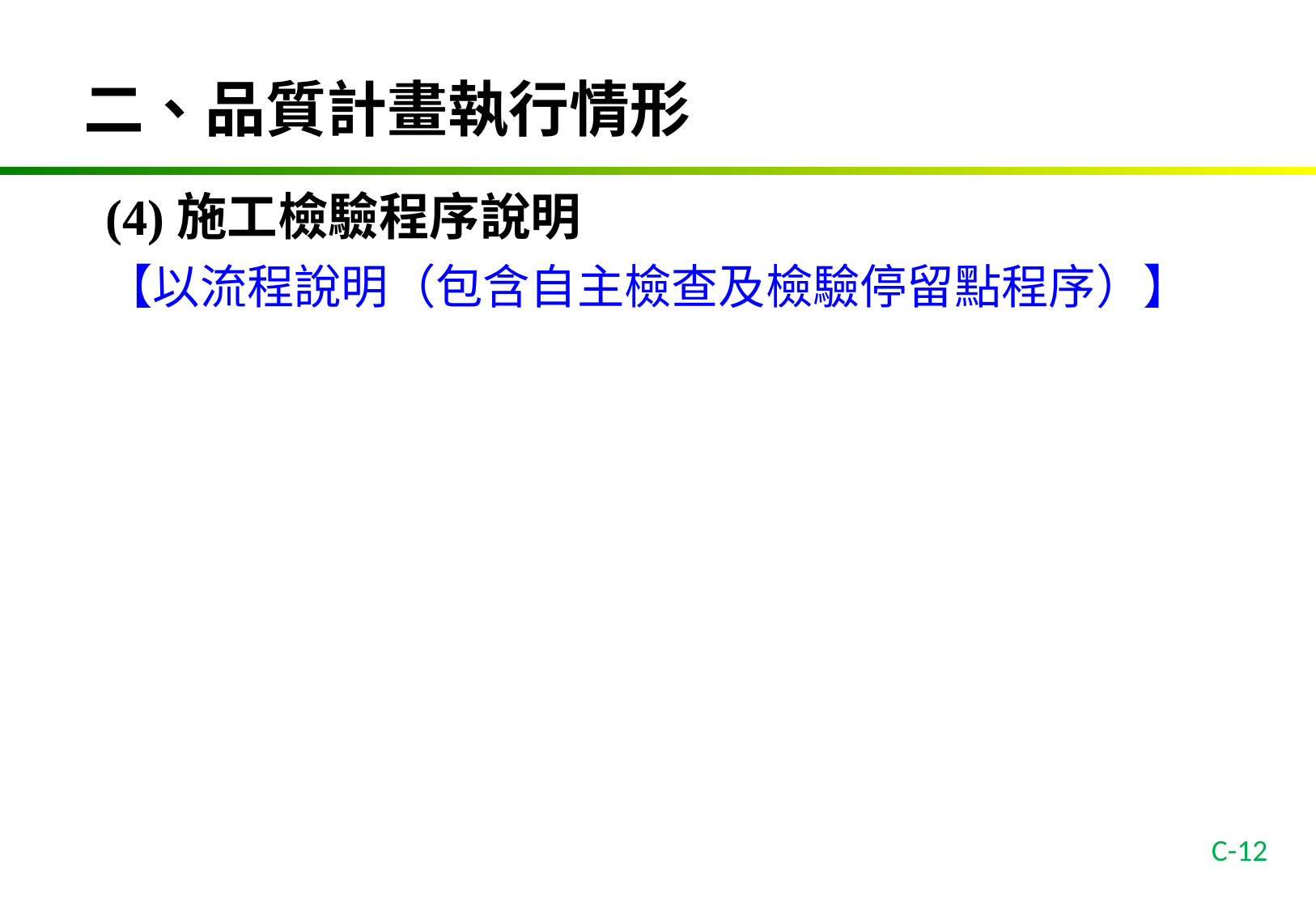

二、品質計畫執行情形

(4)施工檢驗程序說明
【以流程說明（包含自主檢查及檢驗停留點程序）】

C-12